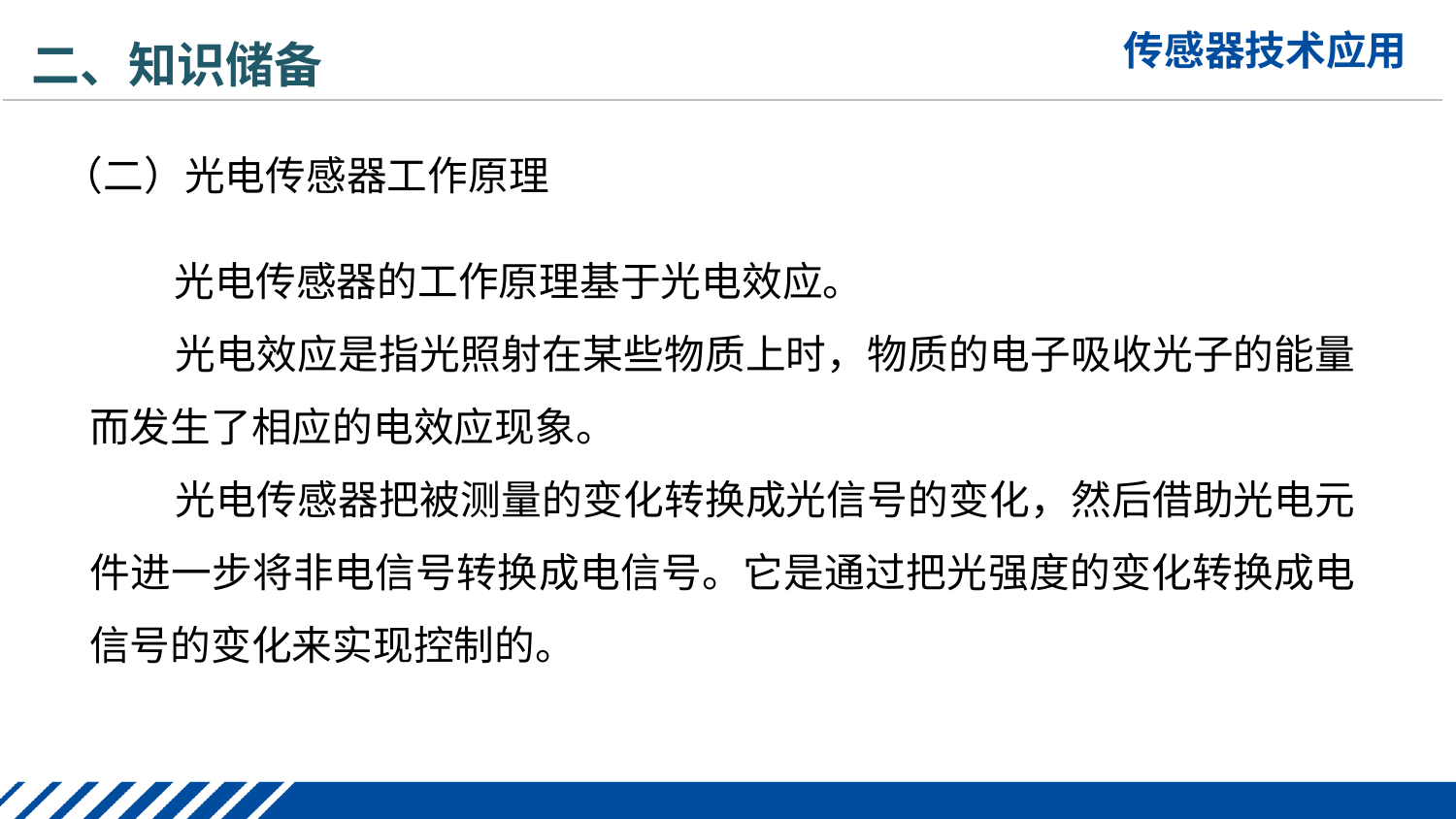

二、知识储备
（二）光电传感器工作原理
   光电传感器的工作原理基于光电效应。
   光电效应是指光照射在某些物质上时，物质的电子吸收光子的能量而发生了相应的电效应现象。
   光电传感器把被测量的变化转换成光信号的变化，然后借助光电元件进一步将非电信号转换成电信号。它是通过把光强度的变化转换成电信号的变化来实现控制的。